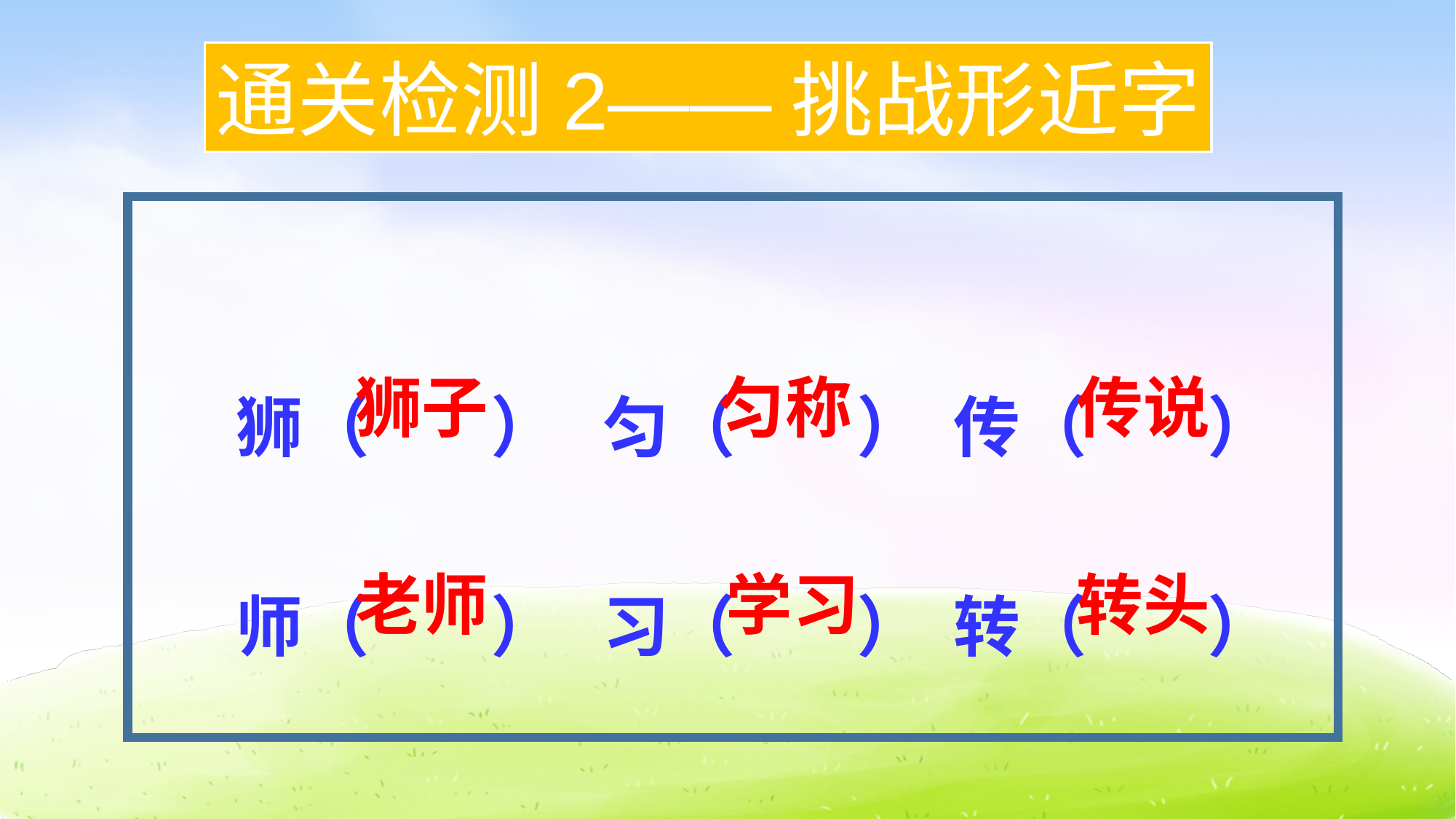

通关检测2——挑战形近字

狮（        ）   匀（        ）  传（        ）
师（        ）   习（        ）  转（        ）
狮子
匀称
传说
老师
学习
转头